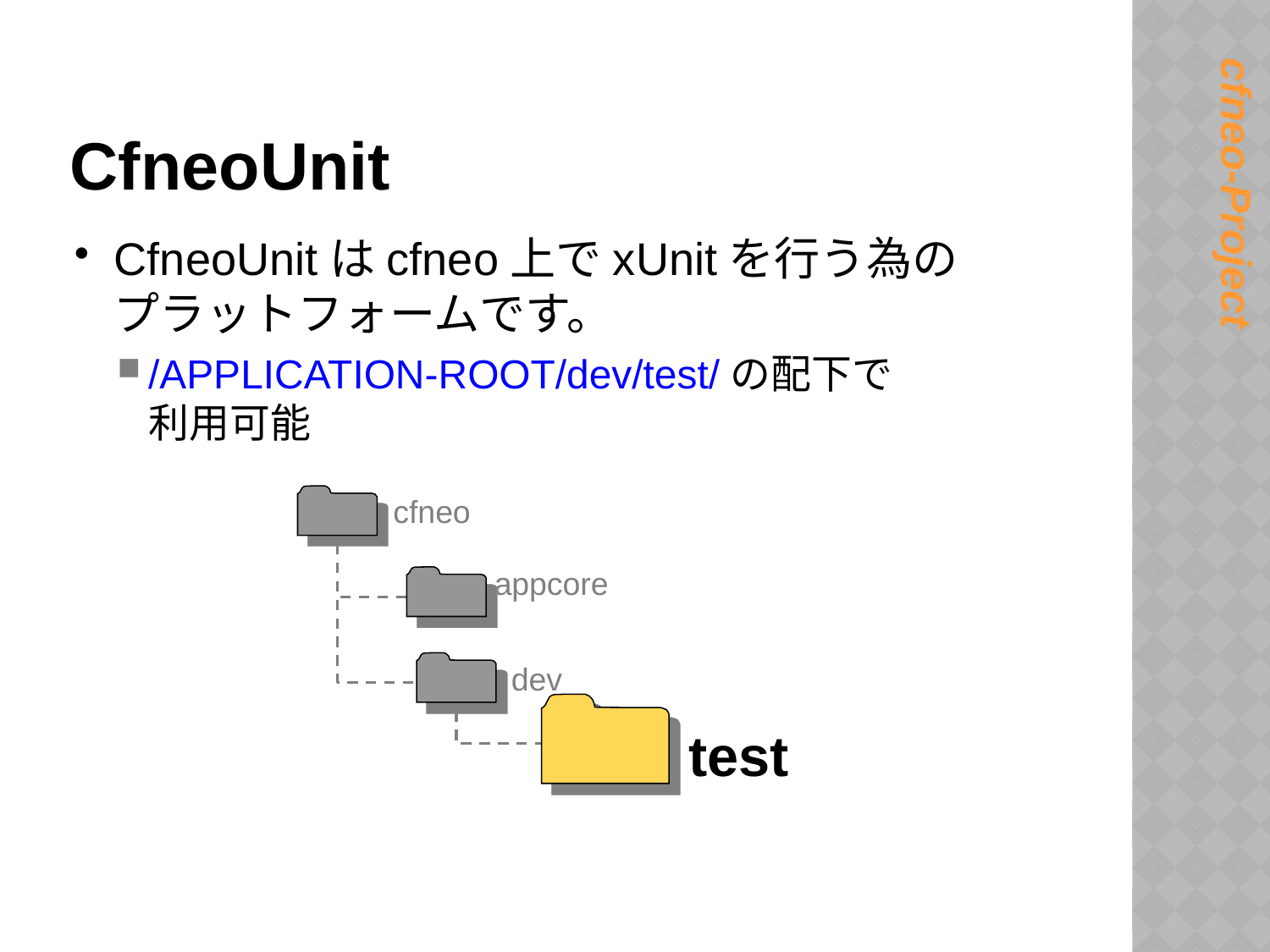

# CfneoUnit
CfneoUnitはcfneo上でxUnitを行う為の
プラットフォームです。
/APPLICATION-ROOT/dev/test/の配下で
利用可能

cfneo

appcore

dev

test